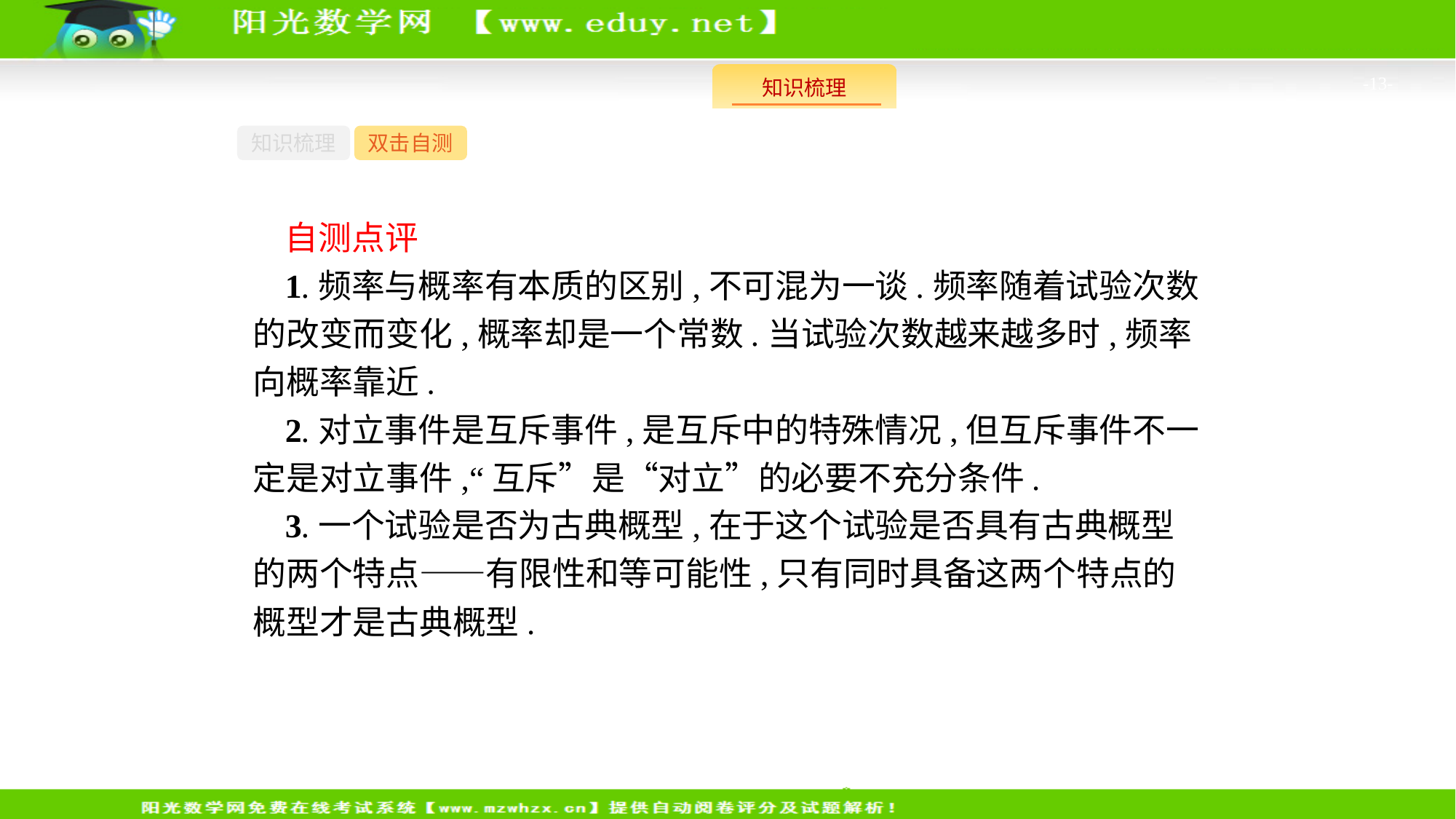

-13-
知识梳理
双击自测
自测点评
1.频率与概率有本质的区别,不可混为一谈.频率随着试验次数的改变而变化,概率却是一个常数.当试验次数越来越多时,频率向概率靠近.
2.对立事件是互斥事件,是互斥中的特殊情况,但互斥事件不一定是对立事件,“互斥”是“对立”的必要不充分条件.
3.一个试验是否为古典概型,在于这个试验是否具有古典概型的两个特点——有限性和等可能性,只有同时具备这两个特点的概型才是古典概型.